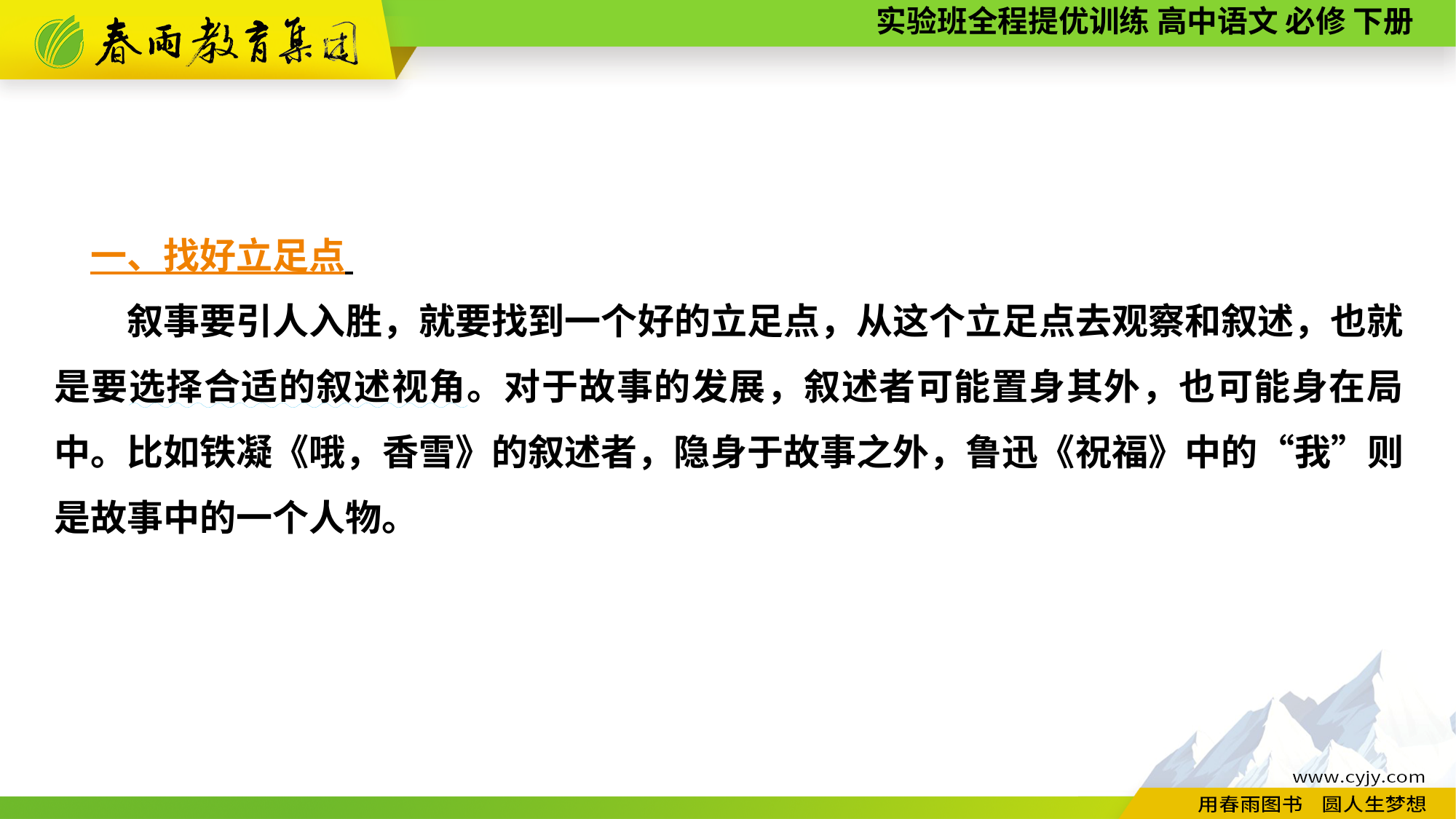

一、找好立足点
叙事要引人入胜，就要找到一个好的立足点，从这个立足点去观察和叙述，也就是要选择合适的叙述视角。对于故事的发展，叙述者可能置身其外，也可能身在局中。比如铁凝《哦，香雪》的叙述者，隐身于故事之外，鲁迅《祝福》中的“我”则是故事中的一个人物。